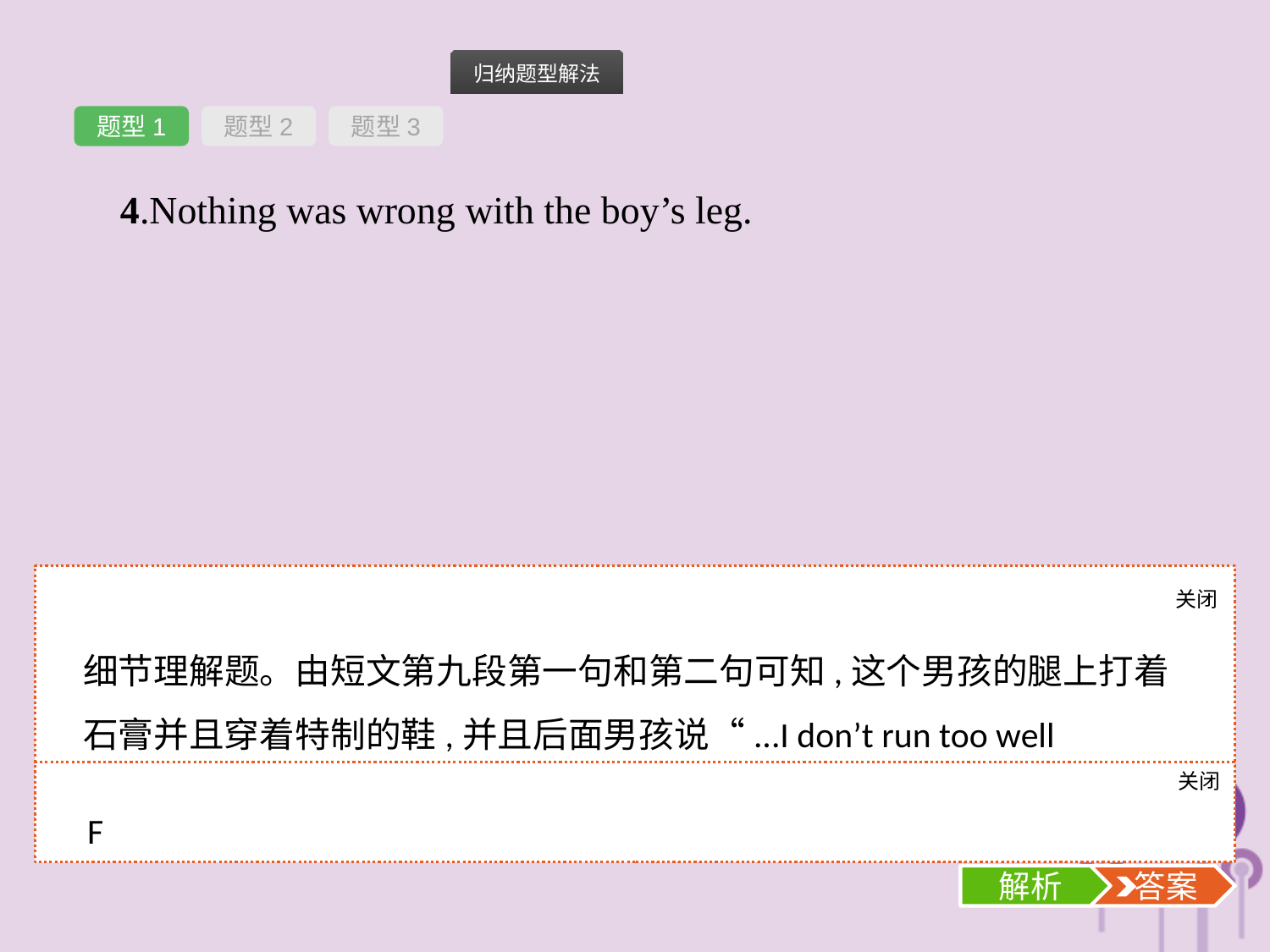

题型1
题型2
题型3
4.Nothing was wrong with the boy’s leg.

关闭
解析

细节理解题。由短文第九段第一句和第二句可知,这个男孩的腿上打着石膏并且穿着特制的鞋,并且后面男孩说“...I don’t run too well myself ...”,可以确定他的腿是有问题的。故此处错误。
关闭

解析
  答案

F
解析
  答案